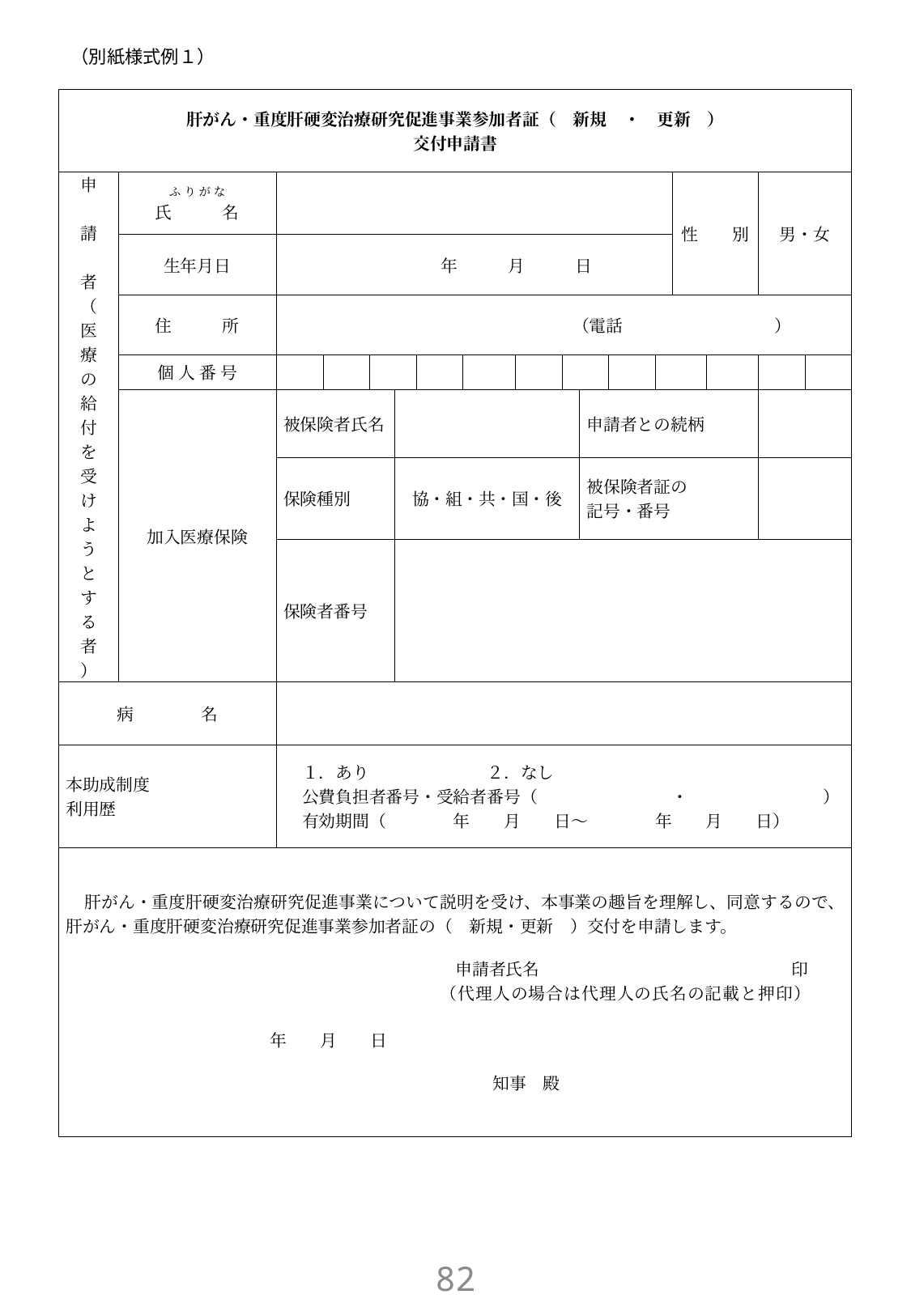

# （別紙様式例１）
| 肝がん・重度肝硬変治療研究促進事業参加者証（　新規　・　更新　） 交付申請書 |  |  |  |  |  |  |  |  |  |  |  |  |  |  |  |  |
| --- | --- | --- | --- | --- | --- | --- | --- | --- | --- | --- | --- | --- | --- | --- | --- | --- |
| 申　請　者（医療の給付を受けようとする者） | ふ り が な 氏　　　名 |  |  |  |  |  |  |  |  |  |  |  | 性　　別 |  | 男・女 |  |
|  | 生年月日 | 年　　　月　　　日 |  |  |  |  |  |  |  |  |  |  |  |  |  |  |
|  | 住　　　所 | （電話　　　　　　　　　） |  |  |  |  |  |  |  |  |  |  |  |  |  |  |
|  | 個 人 番 号 |  |  |  |  |  |  |  |  |  |  |  |  |  |  |  |
|  | 加入医療保険 | 被保険者氏名 |  |  |  |  |  |  |  | 申請者との続柄 |  |  |  |  |  |  |
|  |  | 保険種別 |  |  | 協・組・共・国・後 |  |  |  |  | 被保険者証の 記号・番号 |  |  |  |  |  |  |
|  |  | 保険者番号 |  |  |  |  |  |  |  |  |  |  |  |  |  |  |
| 病　　　　名 |  |  |  |  |  |  |  |  |  |  |  |  |  |  |  |  |
| 本助成制度 利用歴 |  | １．あり　　　　　　　２．なし 公費負担者番号・受給者番号（　　　　　　　　・　　　　　　　　） 有効期間（　　　　年　　月　　日～　　　　年　　月　　日） |  |  |  |  |  |  |  |  |  |  |  |  |  |  |
| 肝がん・重度肝硬変治療研究促進事業について説明を受け、本事業の趣旨を理解し、同意するので、肝がん・重度肝硬変治療研究促進事業参加者証の（　新規 ･ 更新　）交付を申請します。   申請者氏名　　　　　　　　　　　　　　　印 （代理人の場合は代理人の氏名の記載と押印）   年　　月　　日   知事　殿 |  |  |  |  |  |  |  |  |  |  |  |  |  |  |  |  |
82